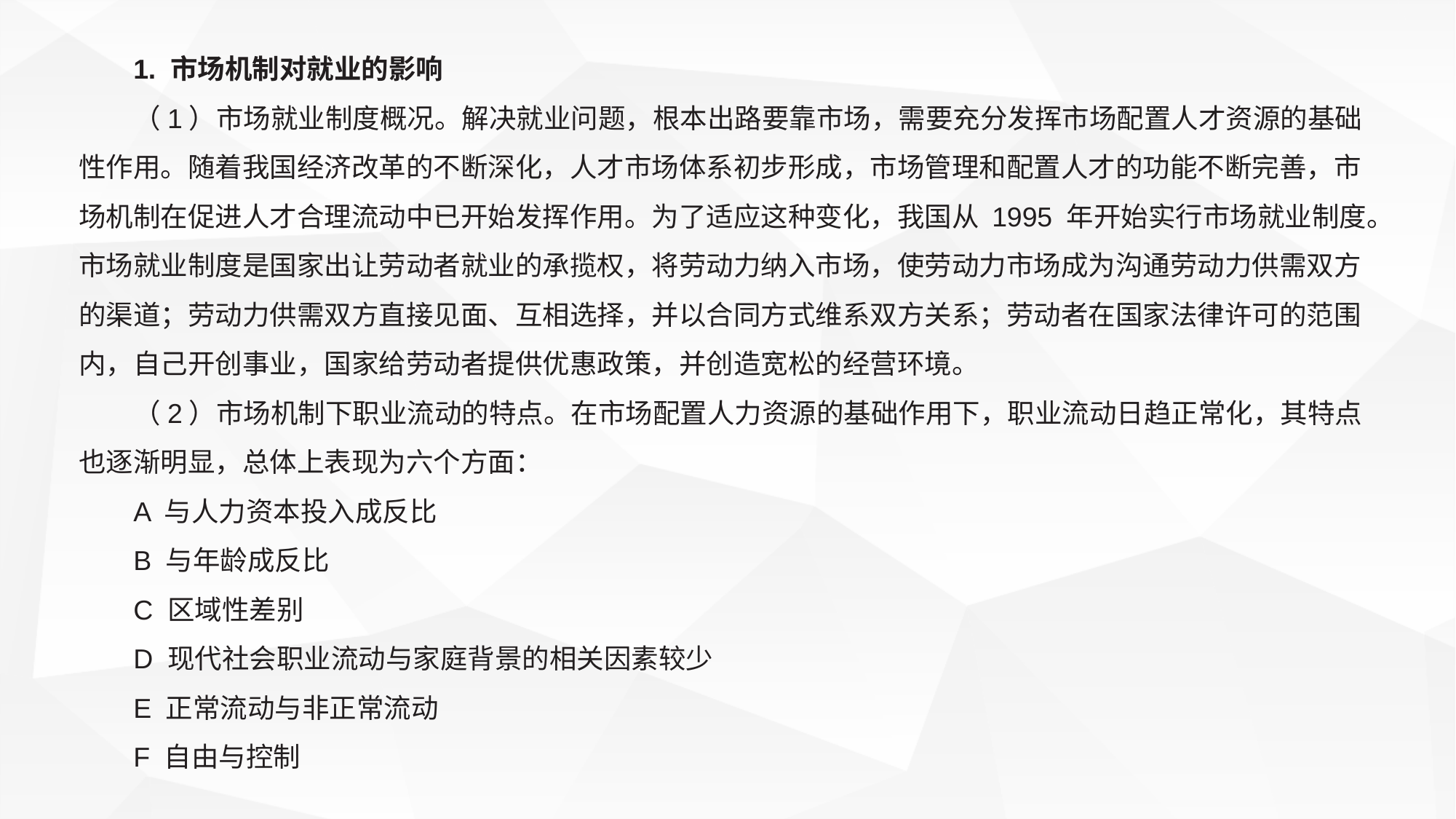

1. 市场机制对就业的影响
（1）市场就业制度概况。解决就业问题，根本出路要靠市场，需要充分发挥市场配置人才资源的基础性作用。随着我国经济改革的不断深化，人才市场体系初步形成，市场管理和配置人才的功能不断完善，市场机制在促进人才合理流动中已开始发挥作用。为了适应这种变化，我国从 1995 年开始实行市场就业制度。市场就业制度是国家出让劳动者就业的承揽权，将劳动力纳入市场，使劳动力市场成为沟通劳动力供需双方的渠道；劳动力供需双方直接见面、互相选择，并以合同方式维系双方关系；劳动者在国家法律许可的范围内，自己开创事业，国家给劳动者提供优惠政策，并创造宽松的经营环境。
（2）市场机制下职业流动的特点。在市场配置人力资源的基础作用下，职业流动日趋正常化，其特点也逐渐明显，总体上表现为六个方面：
A 与人力资本投入成反比
B 与年龄成反比
C 区域性差别
D 现代社会职业流动与家庭背景的相关因素较少
E 正常流动与非正常流动
F 自由与控制